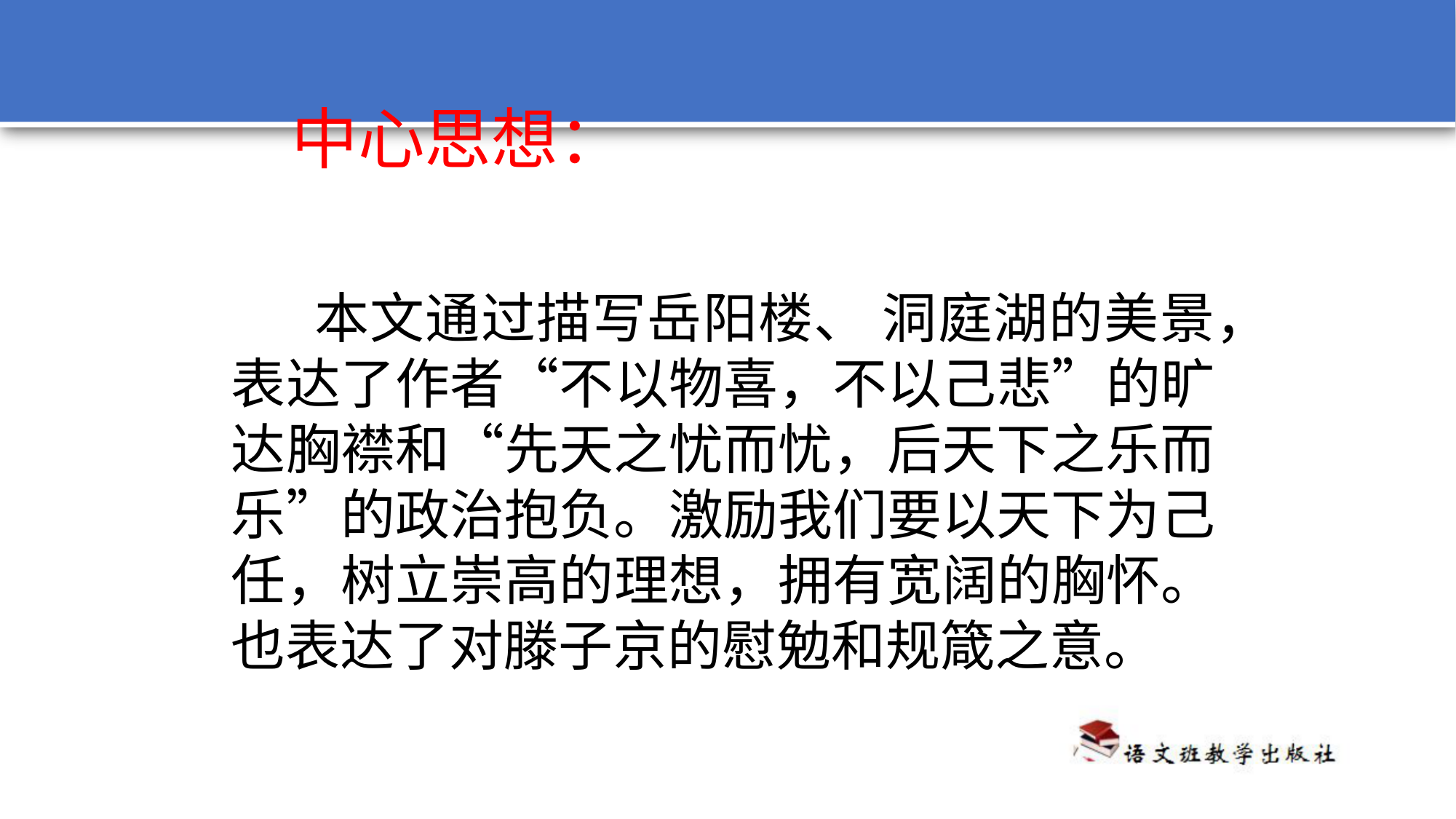

中心思想：
      本文通过描写岳阳楼、 洞庭湖的美景，表达了作者“不以物喜，不以己悲”的旷达胸襟和“先天之忧而忧，后天下之乐而乐”的政治抱负。激励我们要以天下为己任，树立崇高的理想，拥有宽阔的胸怀。也表达了对滕子京的慰勉和规箴之意。